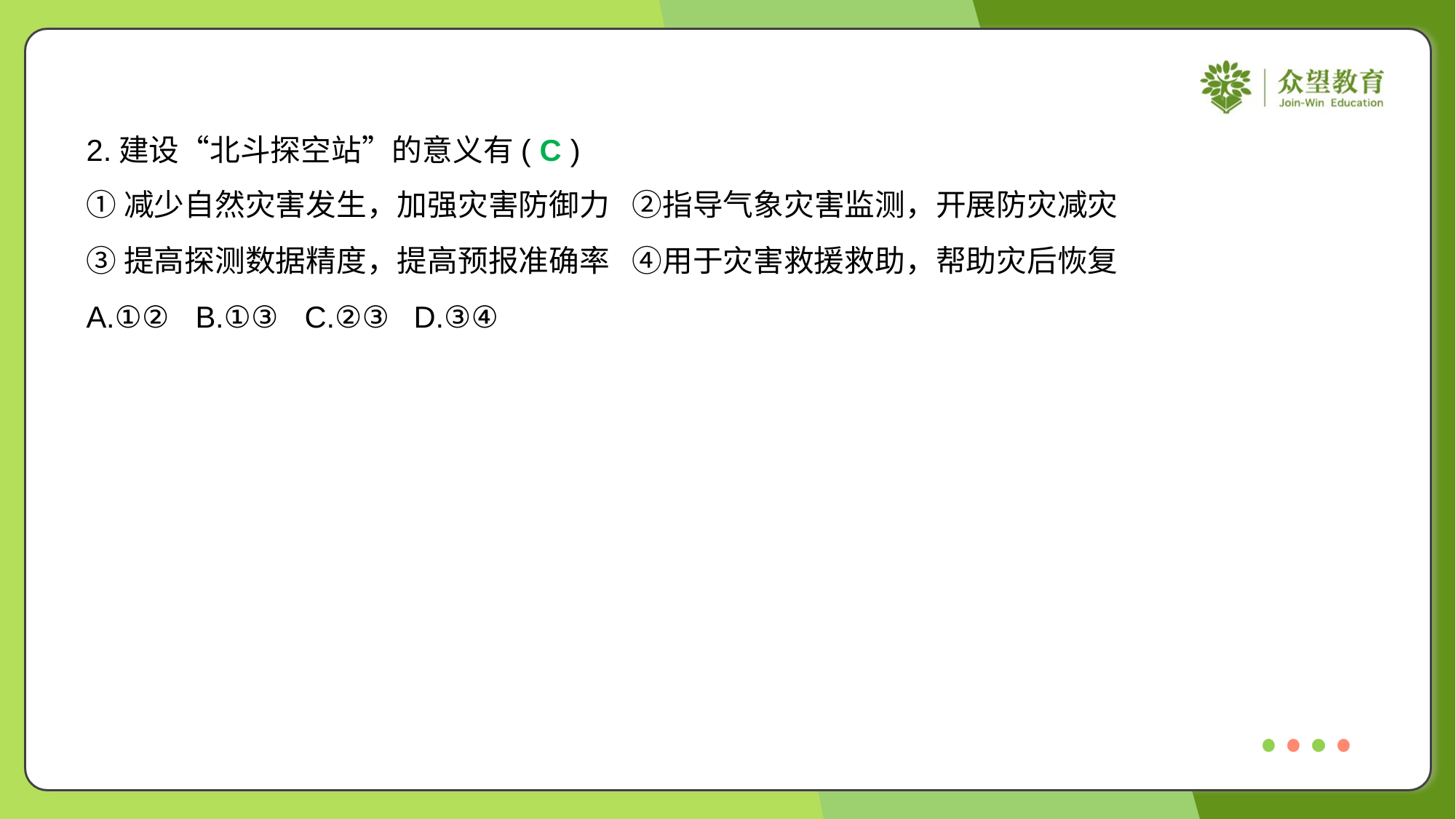

2.建设“北斗探空站”的意义有(     )
C
①减少自然灾害发生，加强灾害防御力	②指导气象灾害监测，开展防灾减灾
③提高探测数据精度，提高预报准确率	④用于灾害救援救助，帮助灾后恢复
A.①②	B.①③	C.②③	D.③④